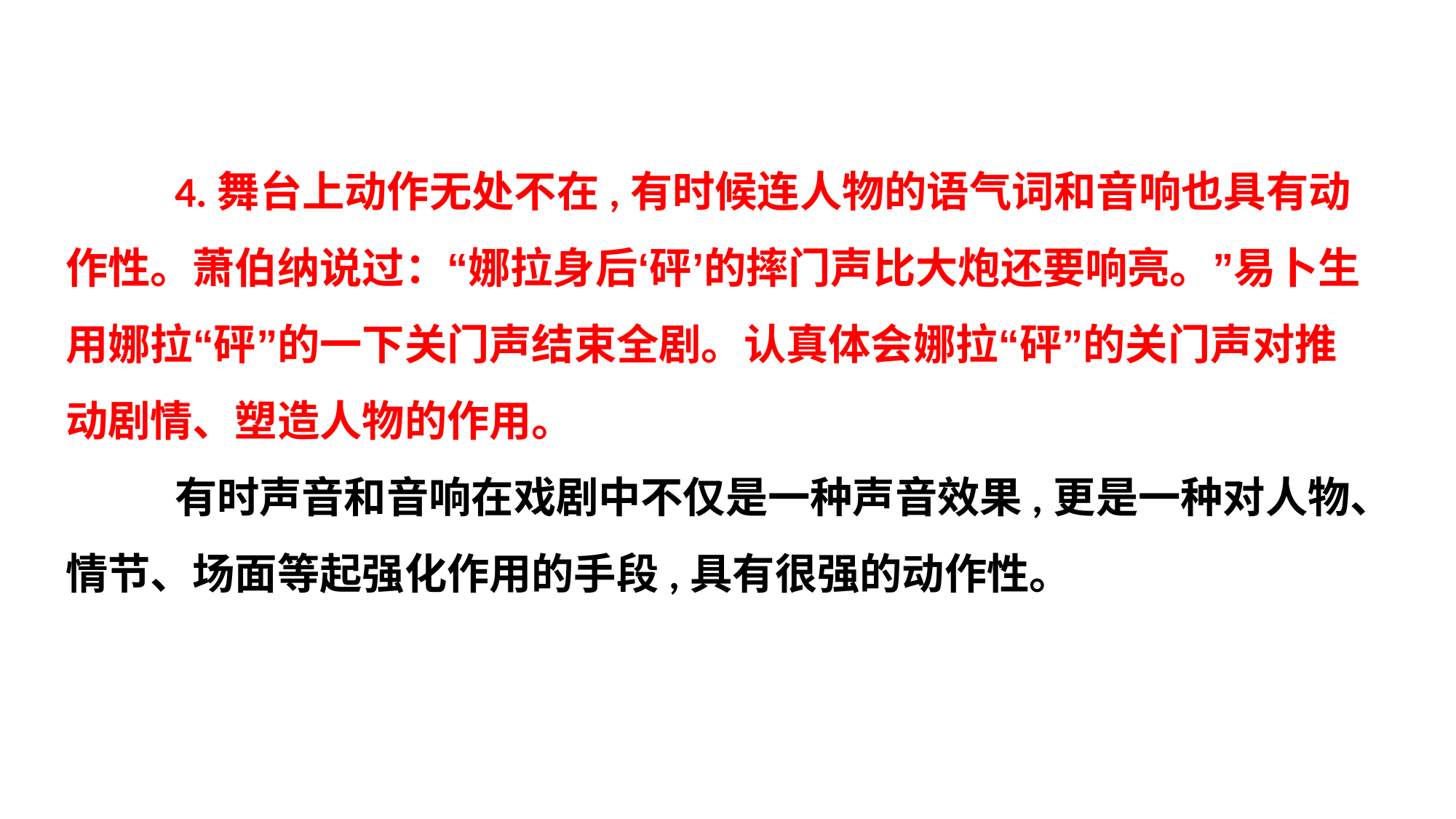

4.舞台上动作无处不在,有时候连人物的语气词和音响也具有动作性。萧伯纳说过：“娜拉身后‘砰’的摔门声比大炮还要响亮。”易卜生用娜拉“砰”的一下关门声结束全剧。认真体会娜拉“砰”的关门声对推动剧情、塑造人物的作用。
	有时声音和音响在戏剧中不仅是一种声音效果,更是一种对人物、情节、场面等起强化作用的手段,具有很强的动作性。